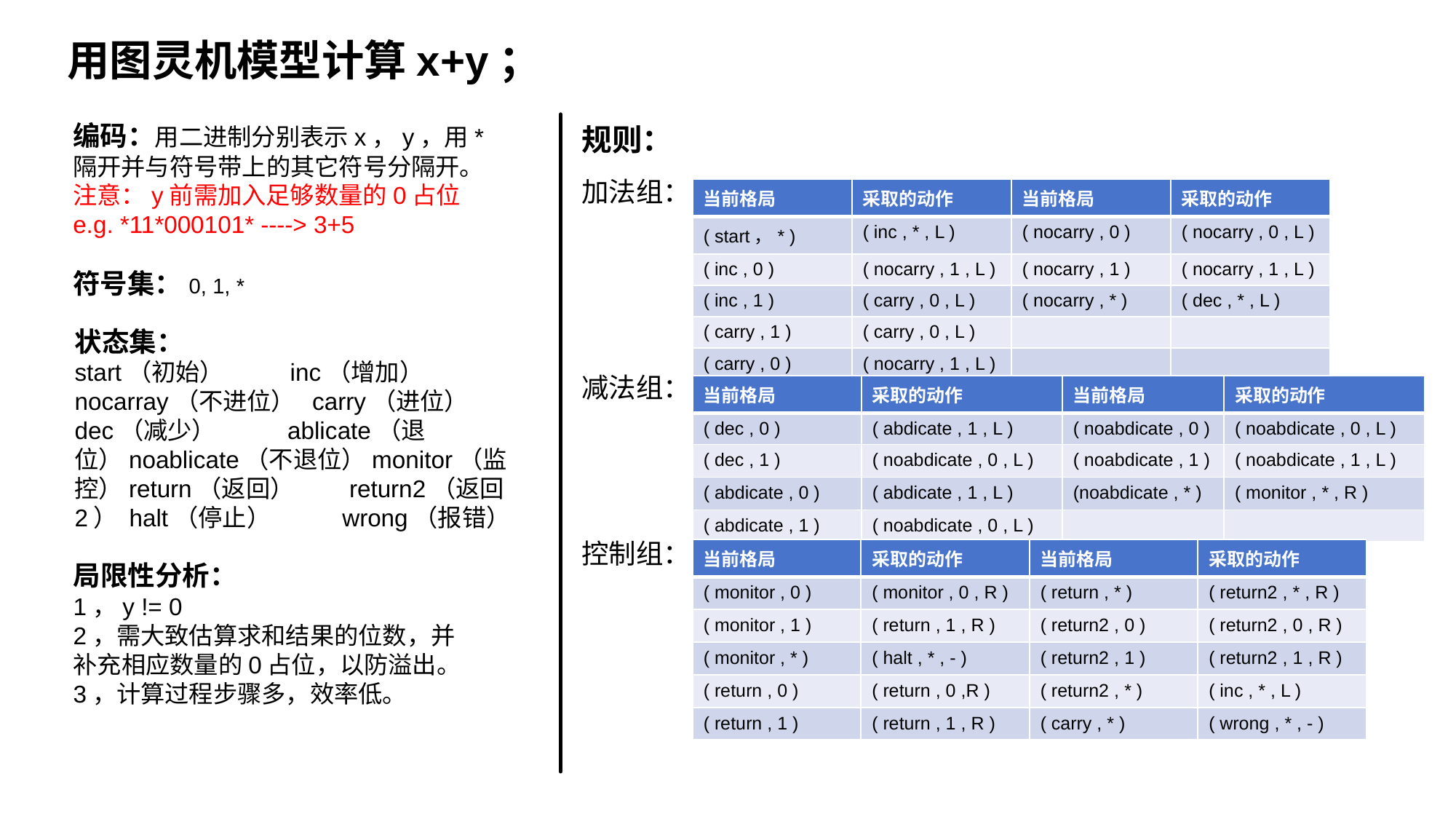

用图灵机模型计算x+y；
编码：用二进制分别表示x，y，用*隔开并与符号带上的其它符号分隔开。
注意：y前需加入足够数量的0占位
e.g. *11*000101* ----> 3+5
规则：
加法组：
| 当前格局 | 采取的动作 | 当前格局 | 采取的动作 |
| --- | --- | --- | --- |
| ( start，\* ) | ( inc , \* , L ) | ( nocarry , 0 ) | ( nocarry , 0 , L ) |
| ( inc , 0 ) | ( nocarry , 1 , L ) | ( nocarry , 1 ) | ( nocarry , 1 , L ) |
| ( inc , 1 ) | ( carry , 0 , L ) | ( nocarry , \* ) | ( dec , \* , L ) |
| ( carry , 1 ) | ( carry , 0 , L ) |  |  |
| ( carry , 0 ) | ( nocarry , 1 , L ) |  |  |
符号集：0, 1, *
状态集：
start（初始）           inc（增加） nocarray（不进位）  carry（进位）
dec（减少）            ablicate（退位）noablicate（不退位）monitor（监控）return（返回）         return2（返回2） halt（停止）            wrong（报错）
减法组：
| 当前格局 | 采取的动作 | 当前格局 | 采取的动作 |
| --- | --- | --- | --- |
| ( dec , 0 ) | ( abdicate , 1 , L ) | ( noabdicate , 0 ) | ( noabdicate , 0 , L ) |
| ( dec , 1 ) | ( noabdicate , 0 , L ) | ( noabdicate , 1 ) | ( noabdicate , 1 , L ) |
| ( abdicate , 0 ) | ( abdicate , 1 , L ) | (noabdicate , \* ) | ( monitor , \* , R ) |
| ( abdicate , 1 ) | ( noabdicate , 0 , L ) |  |  |
控制组：
| 当前格局 | 采取的动作 | 当前格局 | 采取的动作 |
| --- | --- | --- | --- |
| ( monitor , 0 ) | ( monitor , 0 , R ) | ( return , \* ) | ( return2 , \* , R ) |
| ( monitor , 1 ) | ( return , 1 , R ) | ( return2 , 0 ) | ( return2 , 0 , R ) |
| ( monitor , \* ) | ( halt , \* , - ) | ( return2 , 1 ) | ( return2 , 1 , R ) |
| ( return , 0 ) | ( return , 0 ,R ) | ( return2 , \* ) | ( inc , \* , L ) |
| ( return , 1 ) | ( return , 1 , R ) | ( carry , \* ) | ( wrong , \* , - ) |
局限性分析：
1，y != 0
2，需大致估算求和结果的位数，并补充相应数量的0占位，以防溢出。
3，计算过程步骤多，效率低。